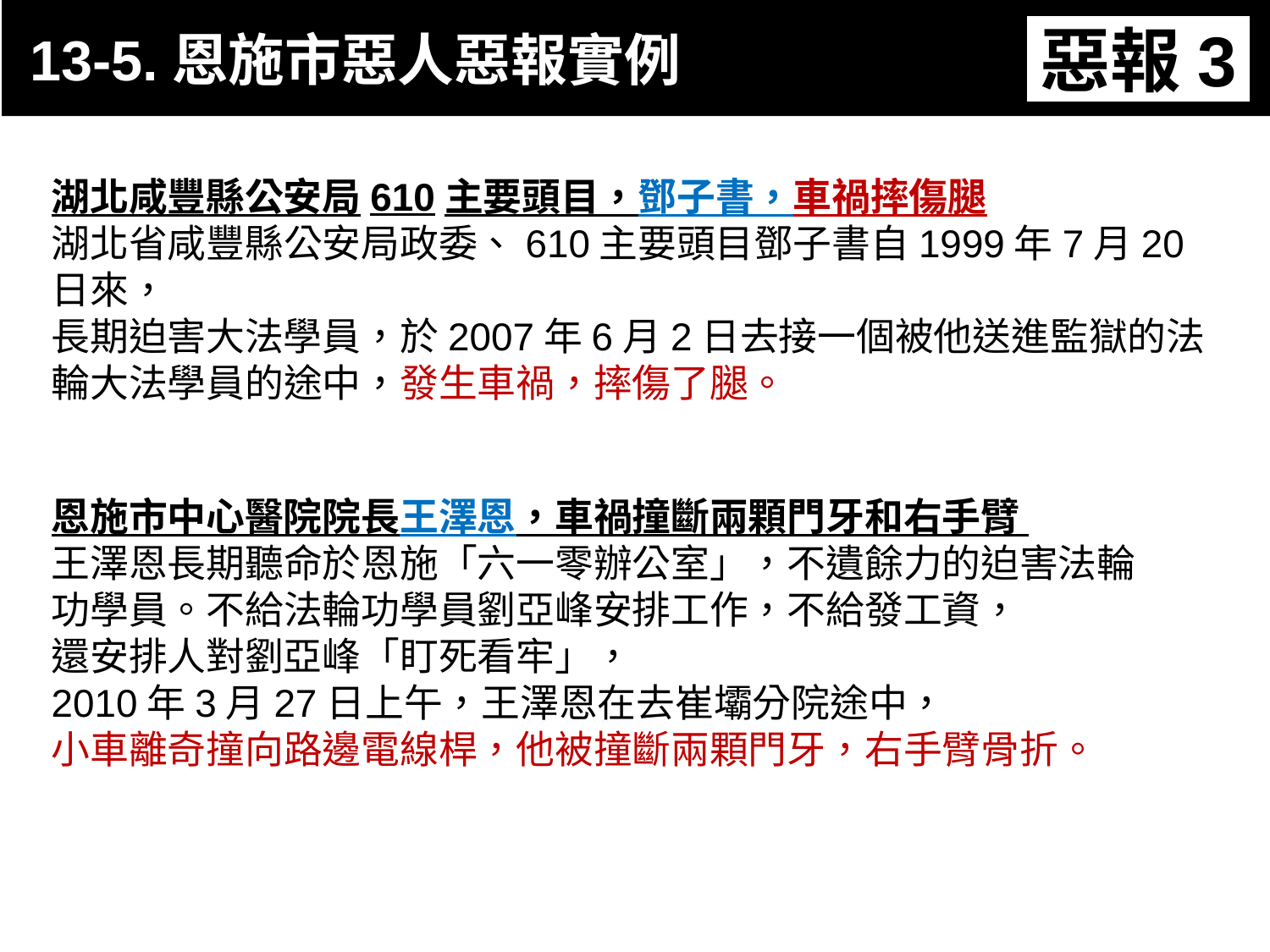

13-5.恩施市惡人惡報實例
惡報3
11-3. 恩施市官員惡報實例
湖北咸豐縣公安局610主要頭目，鄧子書，車禍摔傷腿
湖北省咸豐縣公安局政委、610主要頭目鄧子書自1999年7月20日來，
長期迫害大法學員，於2007年6月2日去接一個被他送進監獄的法輪大法學員的途中，發生車禍，摔傷了腿。
恩施市中心醫院院長王澤恩，車禍撞斷兩顆門牙和右手臂
王澤恩長期聽命於恩施「六一零辦公室」，不遺餘力的迫害法輪功學員。不給法輪功學員劉亞峰安排工作，不給發工資，
還安排人對劉亞峰「盯死看牢」，
2010年3月27日上午，王澤恩在去崔壩分院途中，
小車離奇撞向路邊電線桿，他被撞斷兩顆門牙，右手臂骨折。